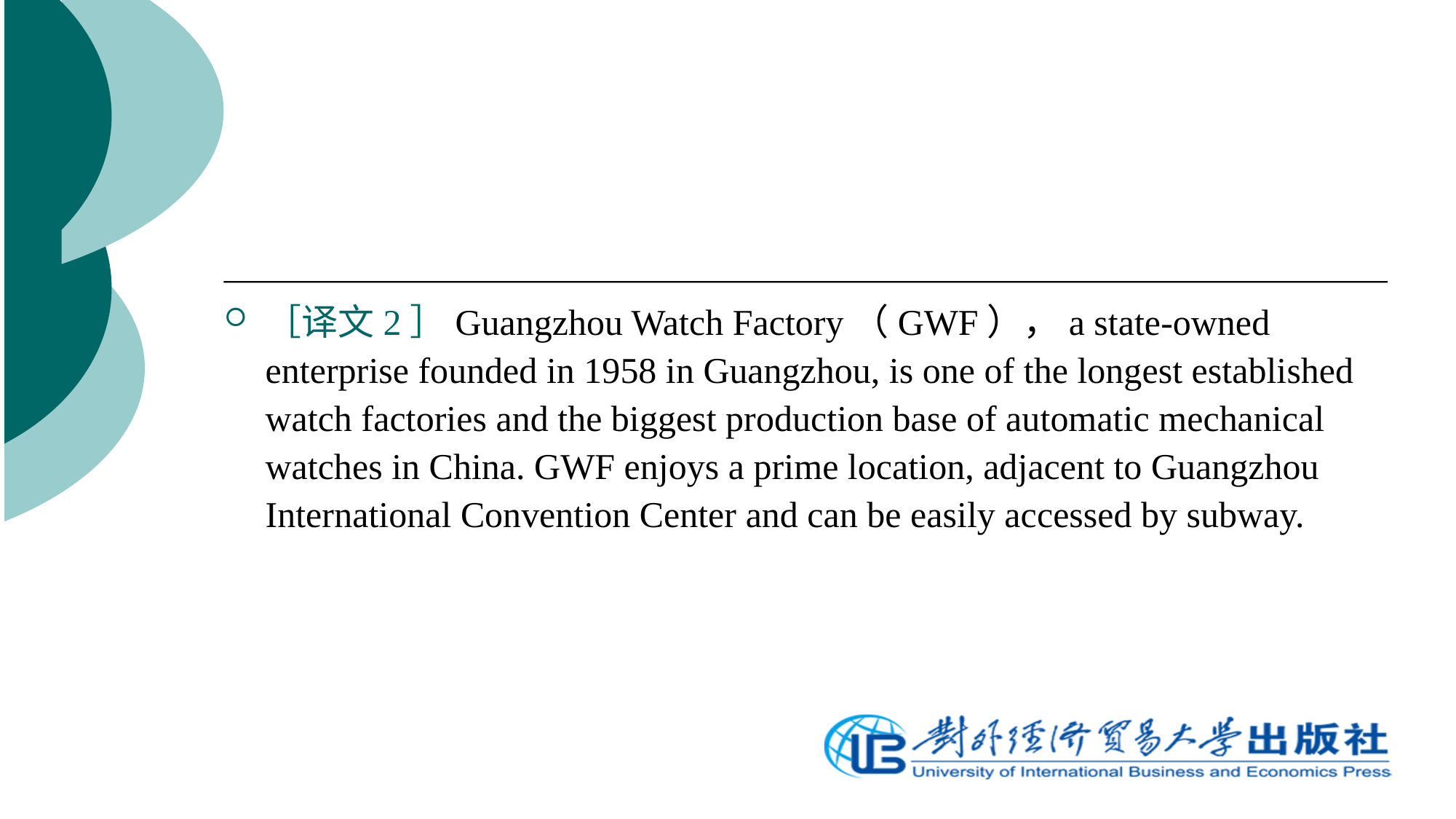

［译文2］Guangzhou Watch Factory（GWF），a state-owned enterprise founded in 1958 in Guangzhou, is one of the longest established watch factories and the biggest production base of automatic mechanical watches in China. GWF enjoys a prime location, adjacent to Guangzhou International Convention Center and can be easily accessed by subway.